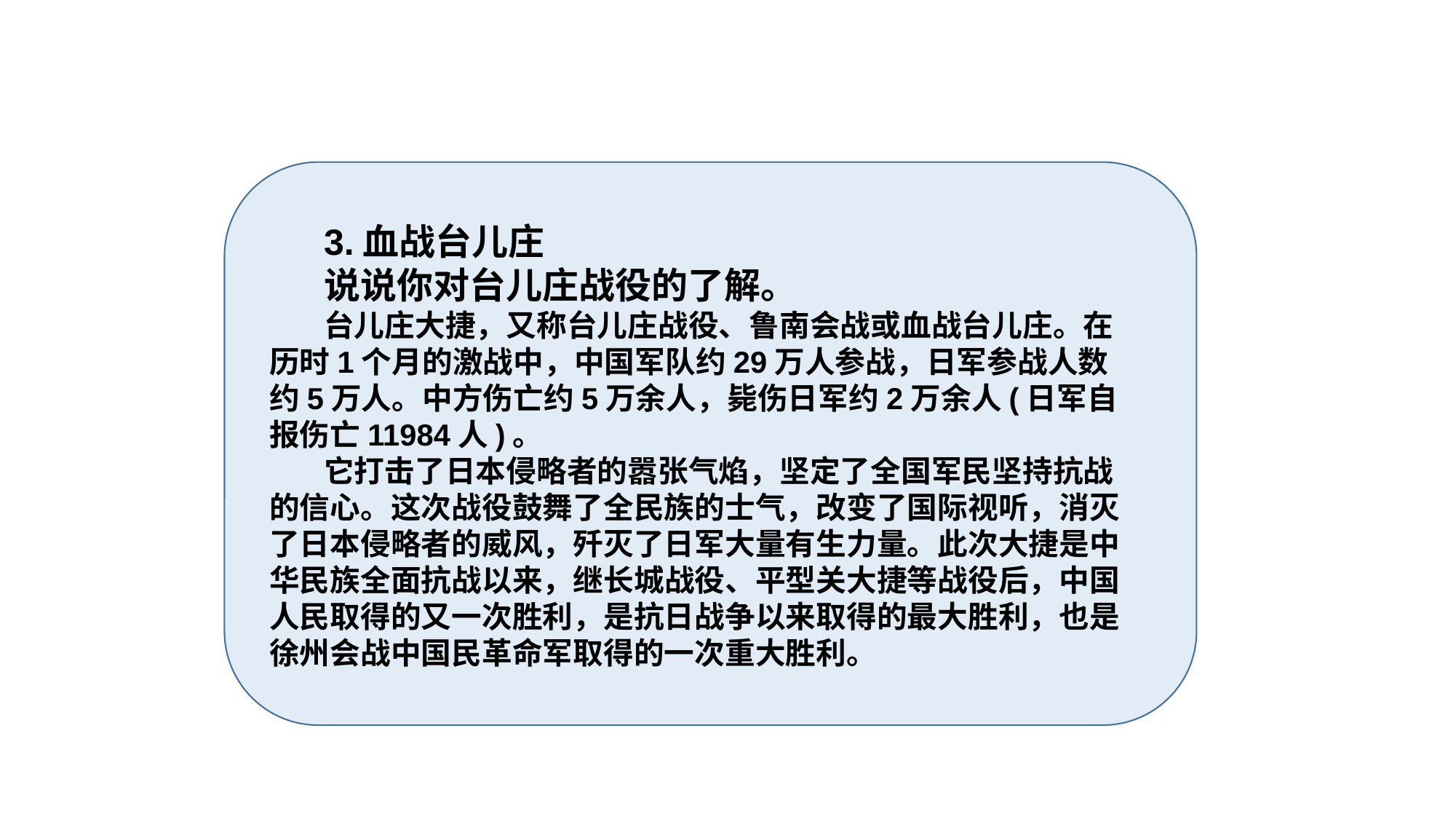

3.血战台儿庄
说说你对台儿庄战役的了解。
台儿庄大捷，又称台儿庄战役、鲁南会战或血战台儿庄。在历时1个月的激战中，中国军队约29万人参战，日军参战人数约5万人。中方伤亡约5万余人，毙伤日军约2万余人(日军自报伤亡11984人)。
它打击了日本侵略者的嚣张气焰，坚定了全国军民坚持抗战的信心。这次战役鼓舞了全民族的士气，改变了国际视听，消灭了日本侵略者的威风，歼灭了日军大量有生力量。此次大捷是中华民族全面抗战以来，继长城战役、平型关大捷等战役后，中国人民取得的又一次胜利，是抗日战争以来取得的最大胜利，也是徐州会战中国民革命军取得的一次重大胜利。